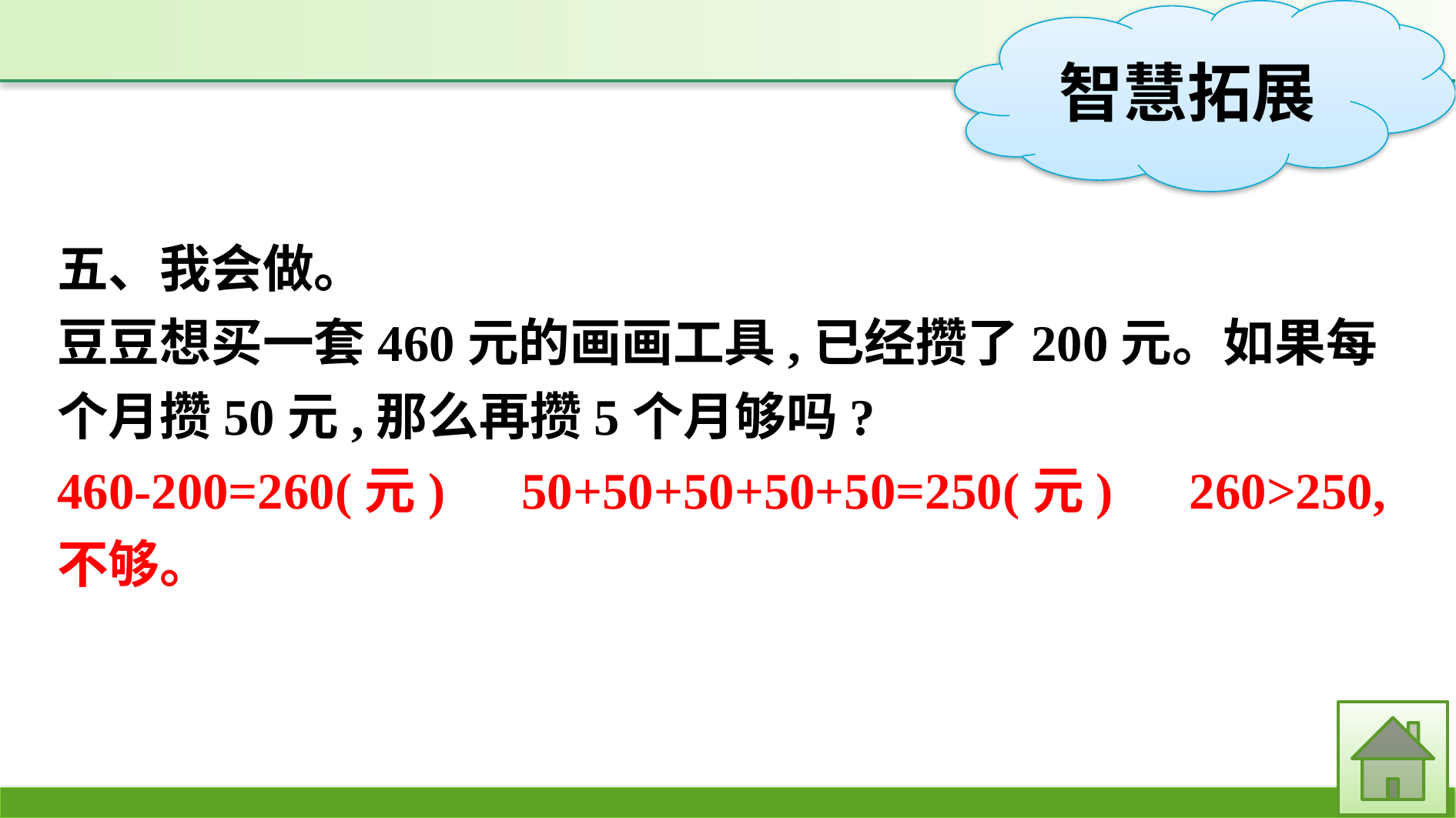

五、我会做。
豆豆想买一套460元的画画工具,已经攒了200元。如果每个月攒50元,那么再攒5个月够吗?
460-200=260(元)　50+50+50+50+50=250(元)　260>250,不够。